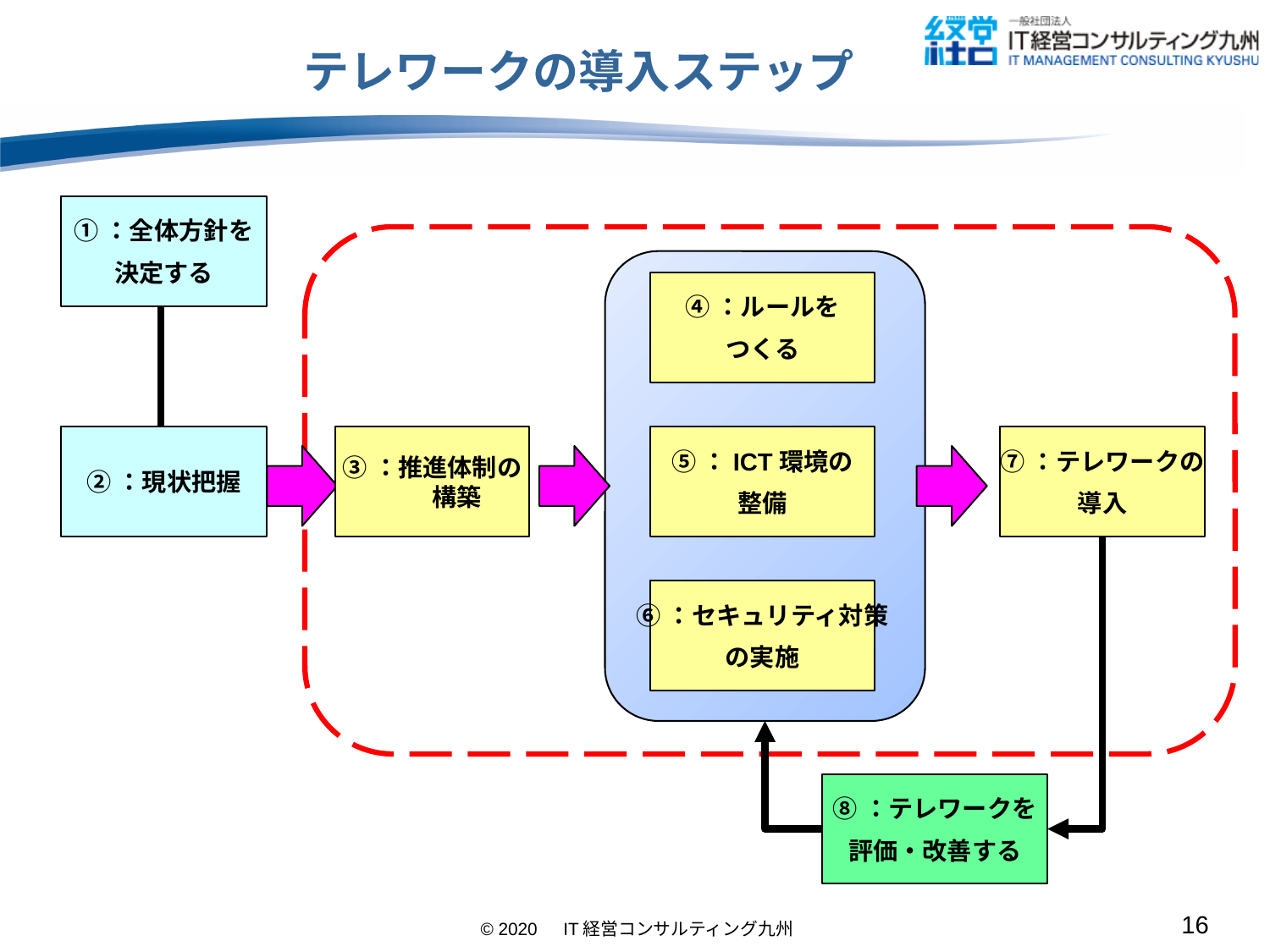

# テレワークの導入ステップ
①：全体方針を
決定する

④：ルールを
つくる
②：現状把握
③：推進体制の
構築
⑤：ICT環境の
整備
⑦：テレワークの
導入

⑥：セキュリティ対策
の実施
⑧：テレワークを
評価・改善する
16